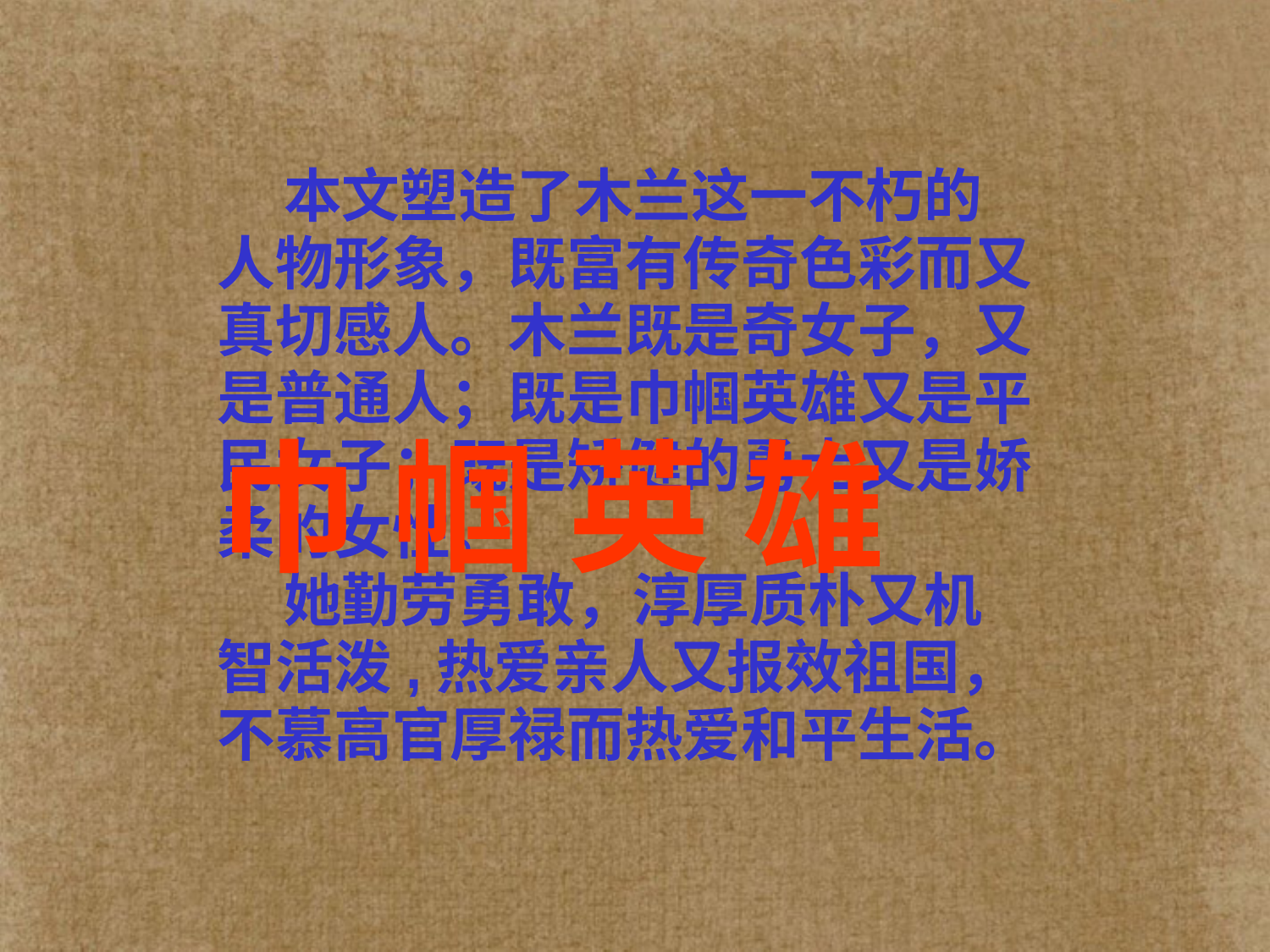

本文塑造了木兰这一不朽的
人物形象，既富有传奇色彩而又
真切感人。木兰既是奇女子，又
是普通人；既是巾帼英雄又是平
民女子；既是矫健的勇士又是娇
柔的女性。
    她勤劳勇敢，淳厚质朴又机
智活泼,热爱亲人又报效祖国，
不慕高官厚禄而热爱和平生活。

巾 帼 英 雄